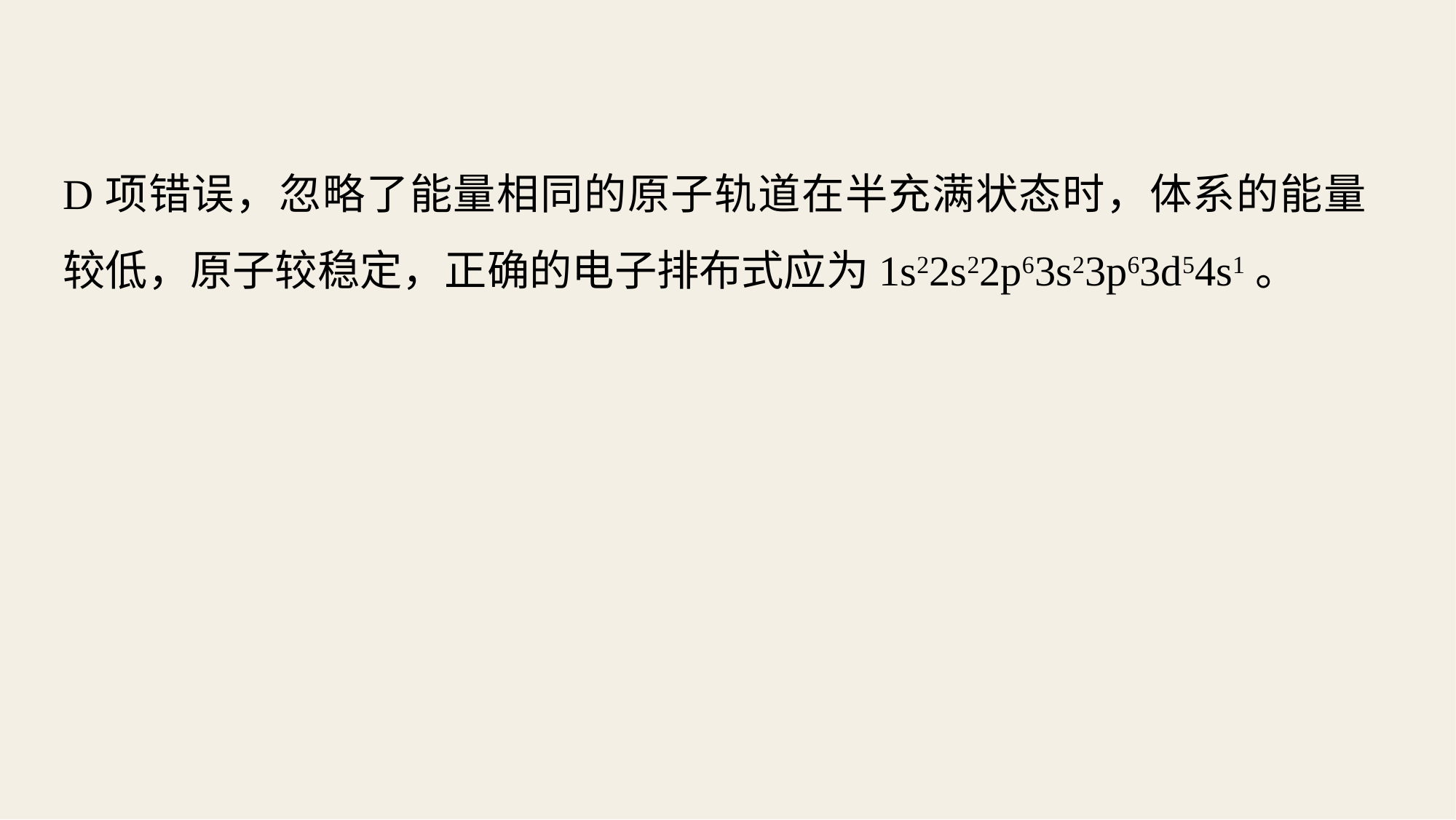

D项错误，忽略了能量相同的原子轨道在半充满状态时，体系的能量较低，原子较稳定，正确的电子排布式应为1s22s22p63s23p63d54s1。